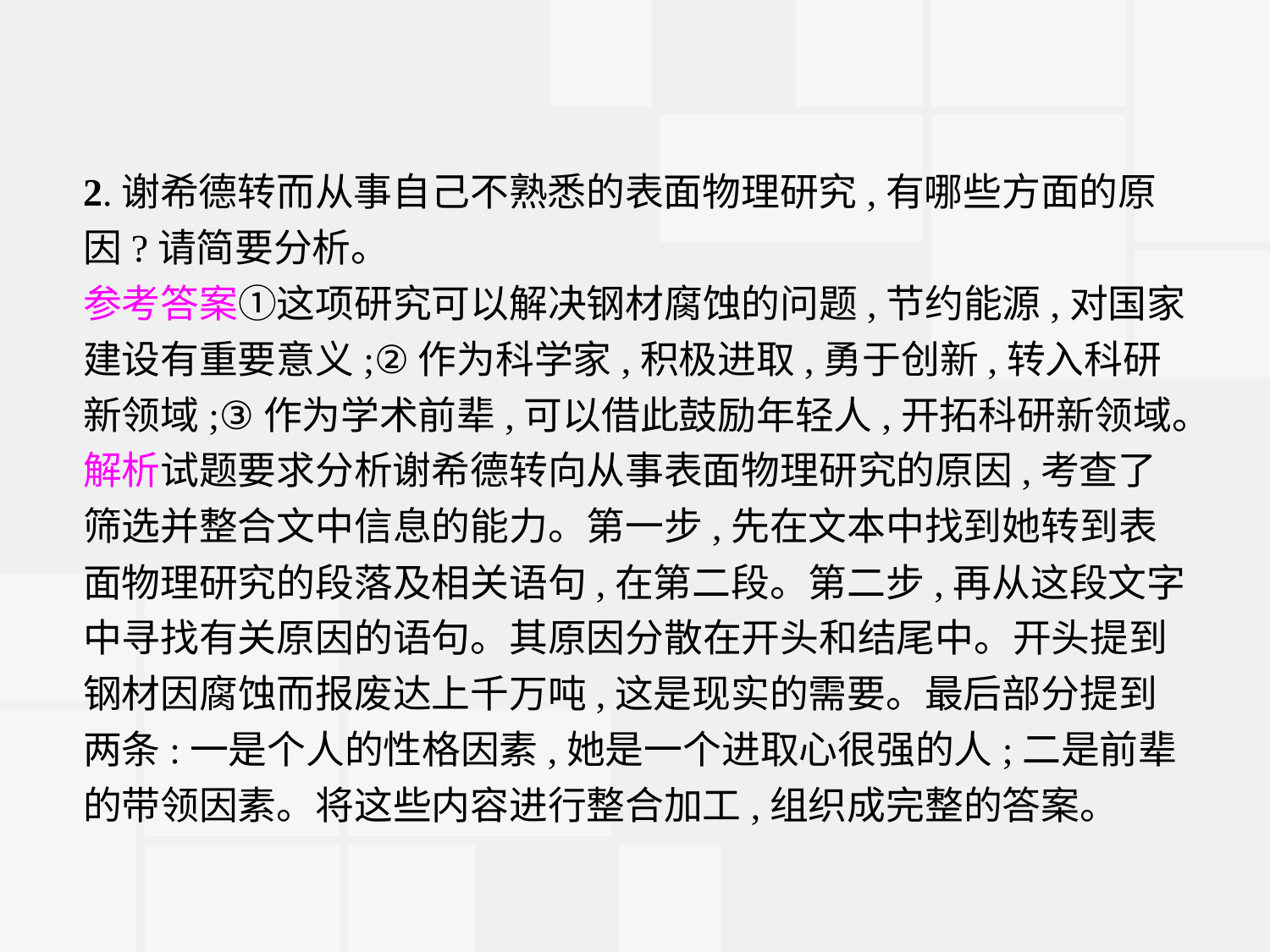

2.谢希德转而从事自己不熟悉的表面物理研究,有哪些方面的原因?请简要分析。
参考答案①这项研究可以解决钢材腐蚀的问题,节约能源,对国家建设有重要意义;②作为科学家,积极进取,勇于创新,转入科研新领域;③作为学术前辈,可以借此鼓励年轻人,开拓科研新领域。
解析试题要求分析谢希德转向从事表面物理研究的原因,考查了筛选并整合文中信息的能力。第一步,先在文本中找到她转到表面物理研究的段落及相关语句,在第二段。第二步,再从这段文字中寻找有关原因的语句。其原因分散在开头和结尾中。开头提到钢材因腐蚀而报废达上千万吨,这是现实的需要。最后部分提到两条:一是个人的性格因素,她是一个进取心很强的人;二是前辈的带领因素。将这些内容进行整合加工,组织成完整的答案。